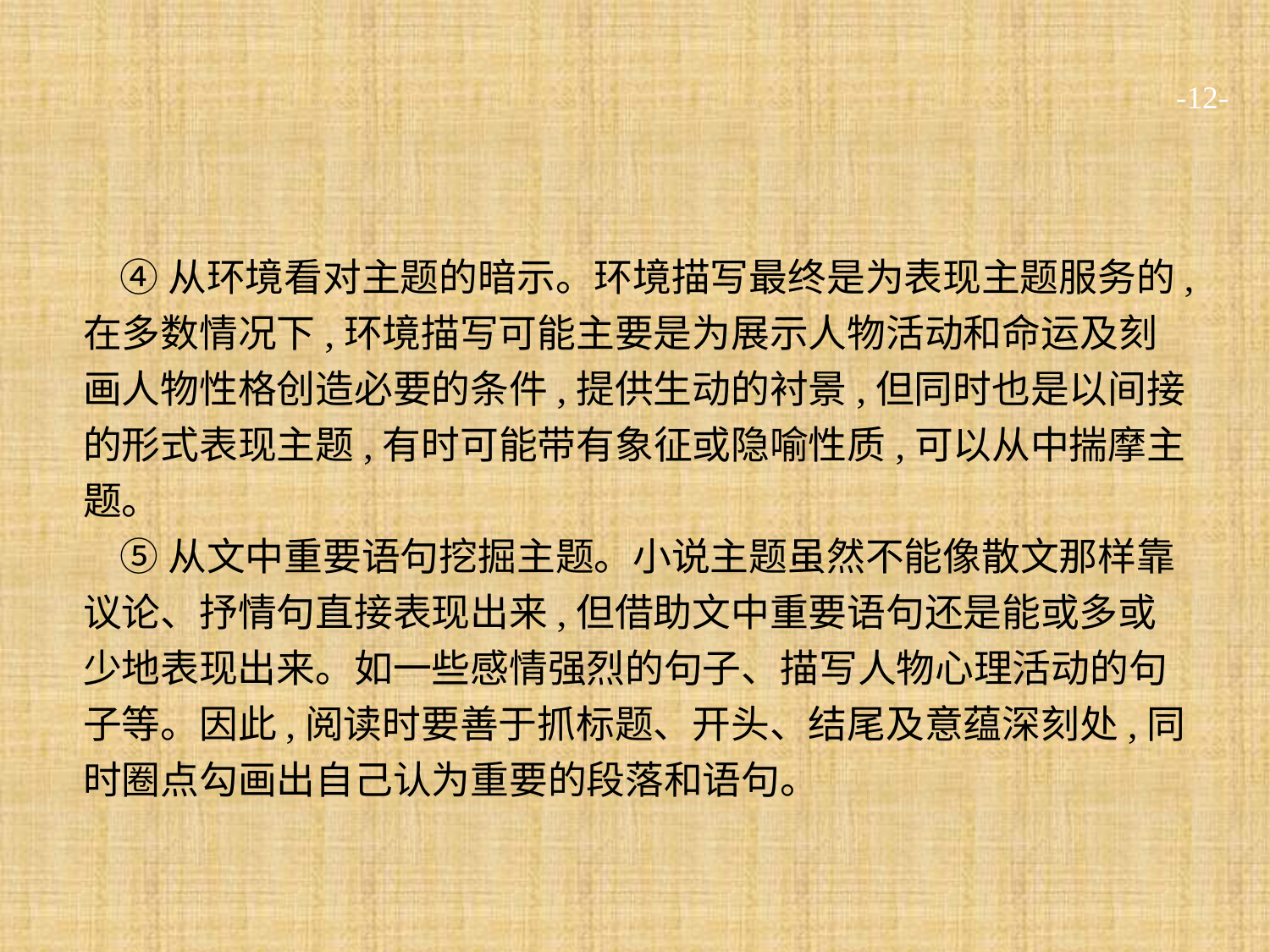

-12-
④从环境看对主题的暗示。环境描写最终是为表现主题服务的,在多数情况下,环境描写可能主要是为展示人物活动和命运及刻画人物性格创造必要的条件,提供生动的衬景,但同时也是以间接的形式表现主题,有时可能带有象征或隐喻性质,可以从中揣摩主题。
⑤从文中重要语句挖掘主题。小说主题虽然不能像散文那样靠议论、抒情句直接表现出来,但借助文中重要语句还是能或多或少地表现出来。如一些感情强烈的句子、描写人物心理活动的句子等。因此,阅读时要善于抓标题、开头、结尾及意蕴深刻处,同时圈点勾画出自己认为重要的段落和语句。